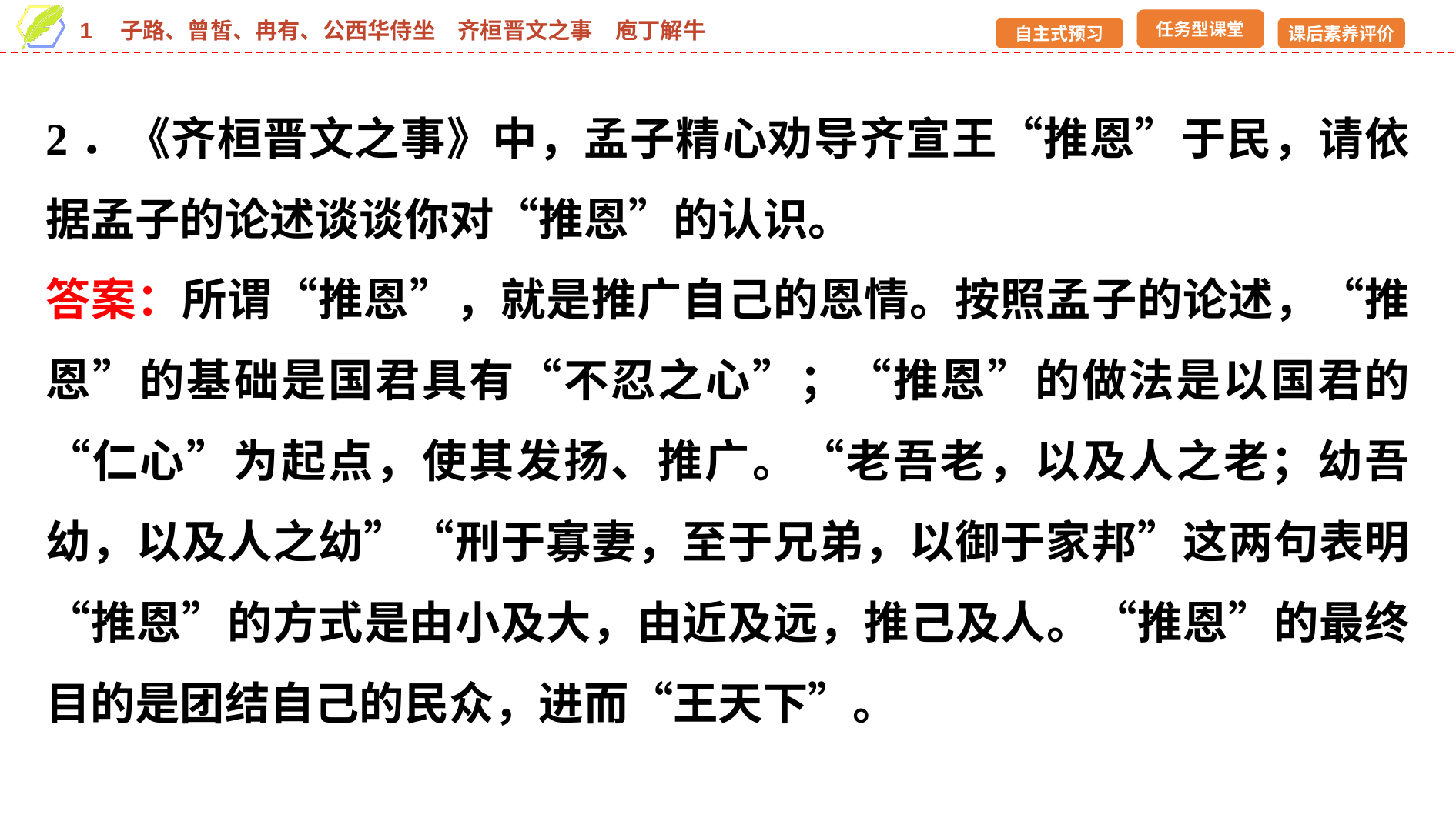

2．《齐桓晋文之事》中，孟子精心劝导齐宣王“推恩”于民，请依据孟子的论述谈谈你对“推恩”的认识。
答案：所谓“推恩”，就是推广自己的恩情。按照孟子的论述，“推恩”的基础是国君具有“不忍之心”；“推恩”的做法是以国君的“仁心”为起点，使其发扬、推广。“老吾老，以及人之老；幼吾幼，以及人之幼”“刑于寡妻，至于兄弟，以御于家邦”这两句表明“推恩”的方式是由小及大，由近及远，推己及人。“推恩”的最终目的是团结自己的民众，进而“王天下”。